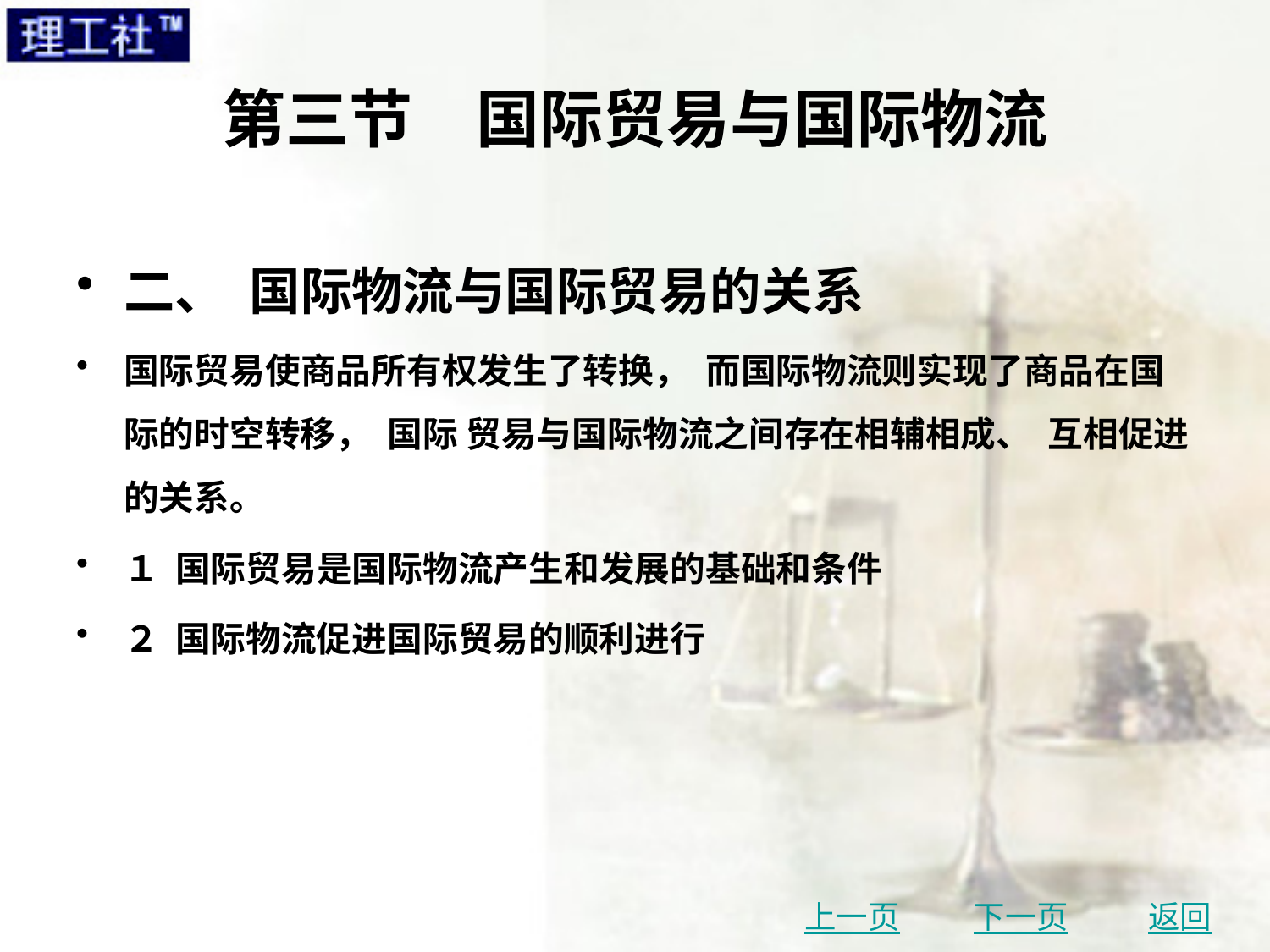

# 第三节　国际贸易与国际物流
二、  国际物流与国际贸易的关系
国际贸易使商品所有权发生了转换，  而国际物流则实现了商品在国际的时空转移，  国际 贸易与国际物流之间存在相辅相成、  互相促进的关系。
１  国际贸易是国际物流产生和发展的基础和条件
２  国际物流促进国际贸易的顺利进行

上一页
下一页
返回